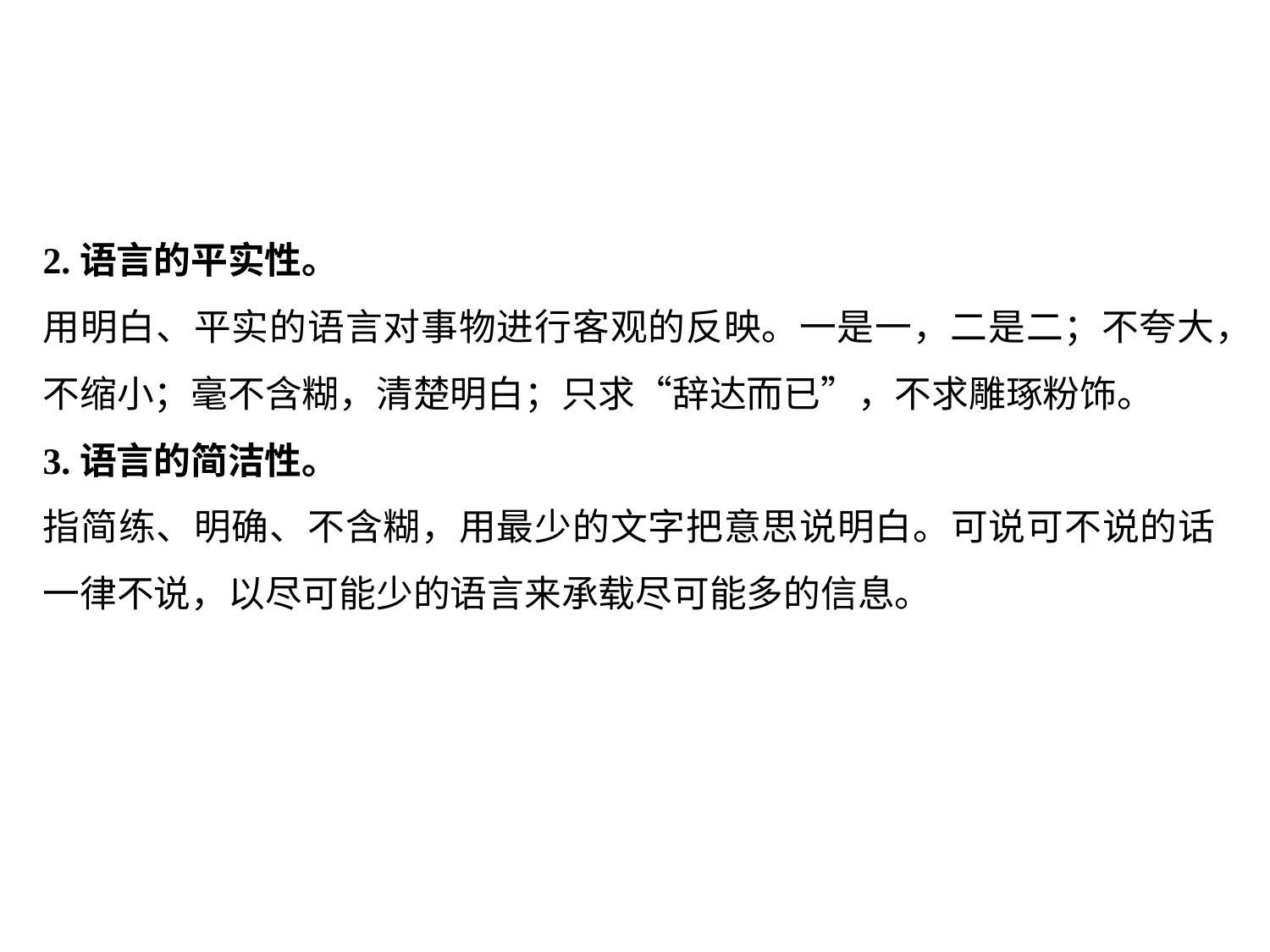

2.语言的平实性。
用明白、平实的语言对事物进行客观的反映。一是一，二是二；不夸大，不缩小；毫不含糊，清楚明白；只求“辞达而已”，不求雕琢粉饰。
3.语言的简洁性。
指简练、明确、不含糊，用最少的文字把意思说明白。可说可不说的话一律不说，以尽可能少的语言来承载尽可能多的信息。